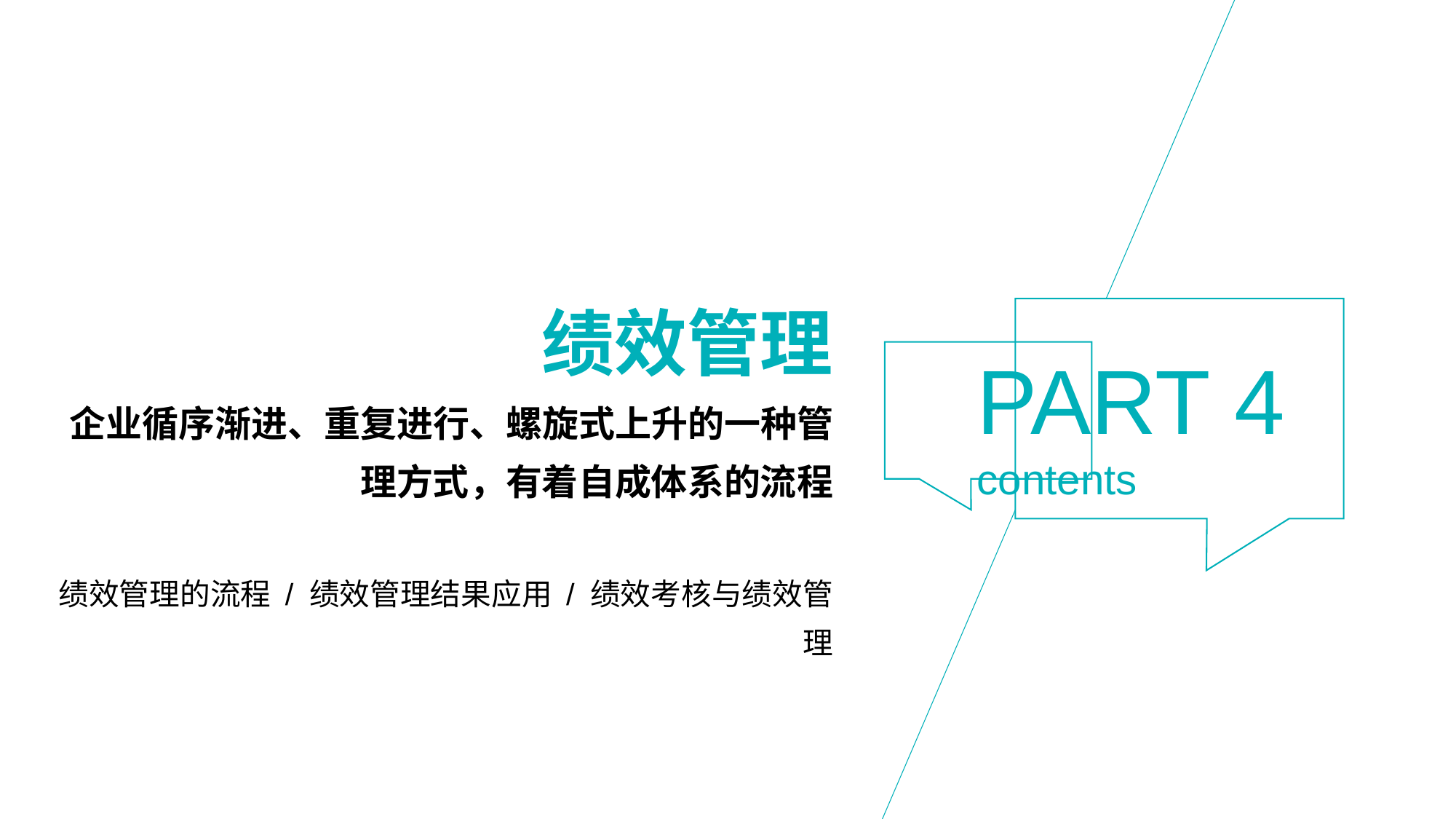

绩效管理
企业循序渐进、重复进行、螺旋式上升的一种管理方式，有着自成体系的流程

绩效管理的流程 / 绩效管理结果应用 / 绩效考核与绩效管理

PART 4
contents